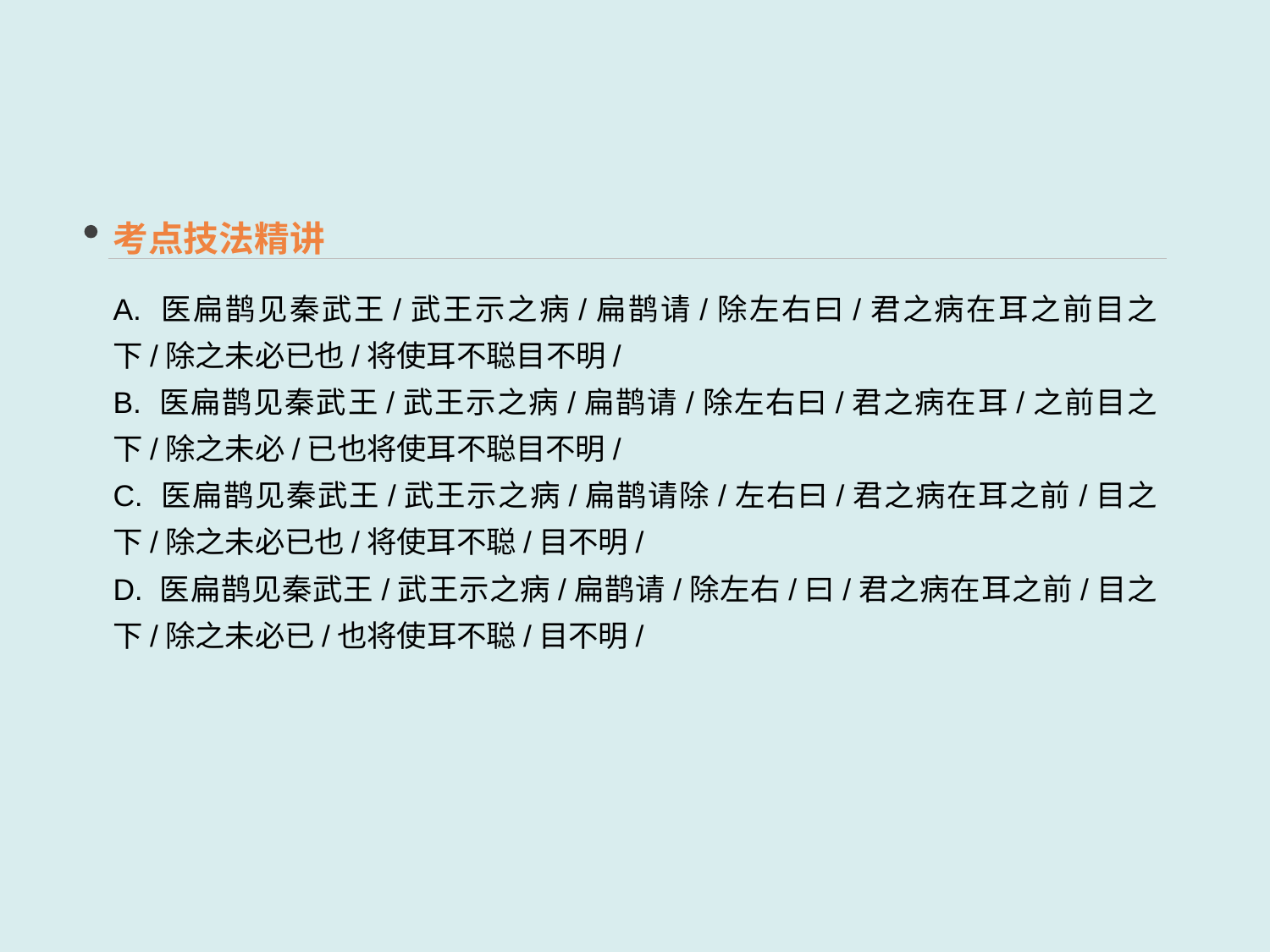

考点技法精讲

A. 医扁鹊见秦武王/武王示之病/扁鹊请/除左右曰/君之病在耳之前目之下/除之未必已也/将使耳不聪目不明/
B. 医扁鹊见秦武王/武王示之病/扁鹊请/除左右曰/君之病在耳/之前目之下/除之未必/已也将使耳不聪目不明/
C. 医扁鹊见秦武王/武王示之病/扁鹊请除/左右曰/君之病在耳之前/目之下/除之未必已也/将使耳不聪/目不明/
D. 医扁鹊见秦武王/武王示之病/扁鹊请/除左右/曰/君之病在耳之前/目之下/除之未必已/也将使耳不聪/目不明/